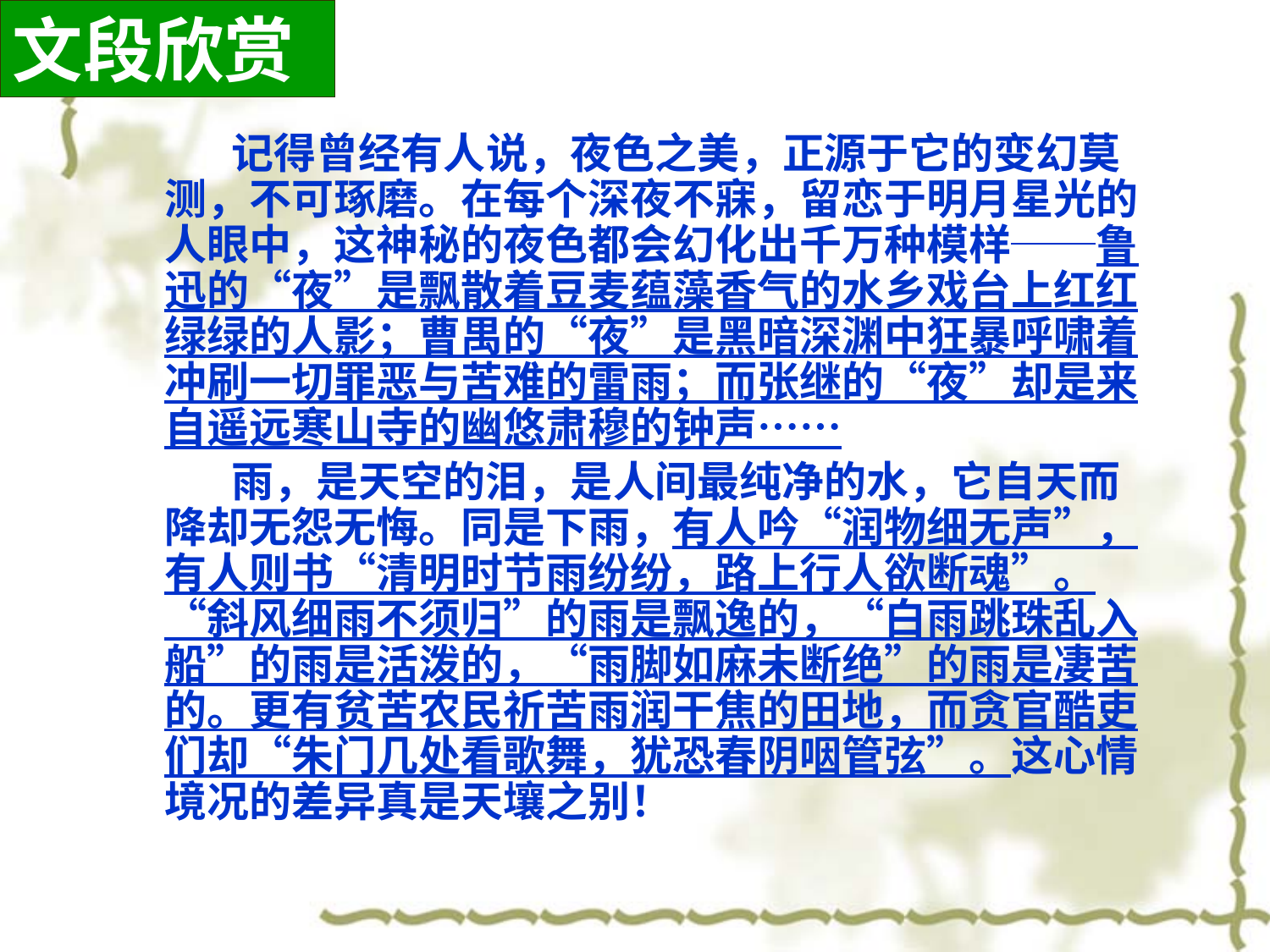

文段欣赏
           记得曾经有人说，夜色之美，正源于它的变幻莫测，不可琢磨。在每个深夜不寐，留恋于明月星光的人眼中，这神秘的夜色都会幻化出千万种模样──鲁迅的“夜”是飘散着豆麦蕴藻香气的水乡戏台上红红绿绿的人影；曹禺的“夜”是黑暗深渊中狂暴呼啸着冲刷一切罪恶与苦难的雷雨；而张继的“夜”却是来自遥远寒山寺的幽悠肃穆的钟声……
           雨，是天空的泪，是人间最纯净的水，它自天而降却无怨无悔。同是下雨，有人吟“润物细无声”，有人则书“清明时节雨纷纷，路上行人欲断魂”。“斜风细雨不须归”的雨是飘逸的，“白雨跳珠乱入船”的雨是活泼的，“雨脚如麻未断绝”的雨是凄苦的。更有贫苦农民祈苦雨润干焦的田地，而贪官酷吏们却“朱门几处看歌舞，犹恐春阴咽管弦”。这心情境况的差异真是天壤之别！
28